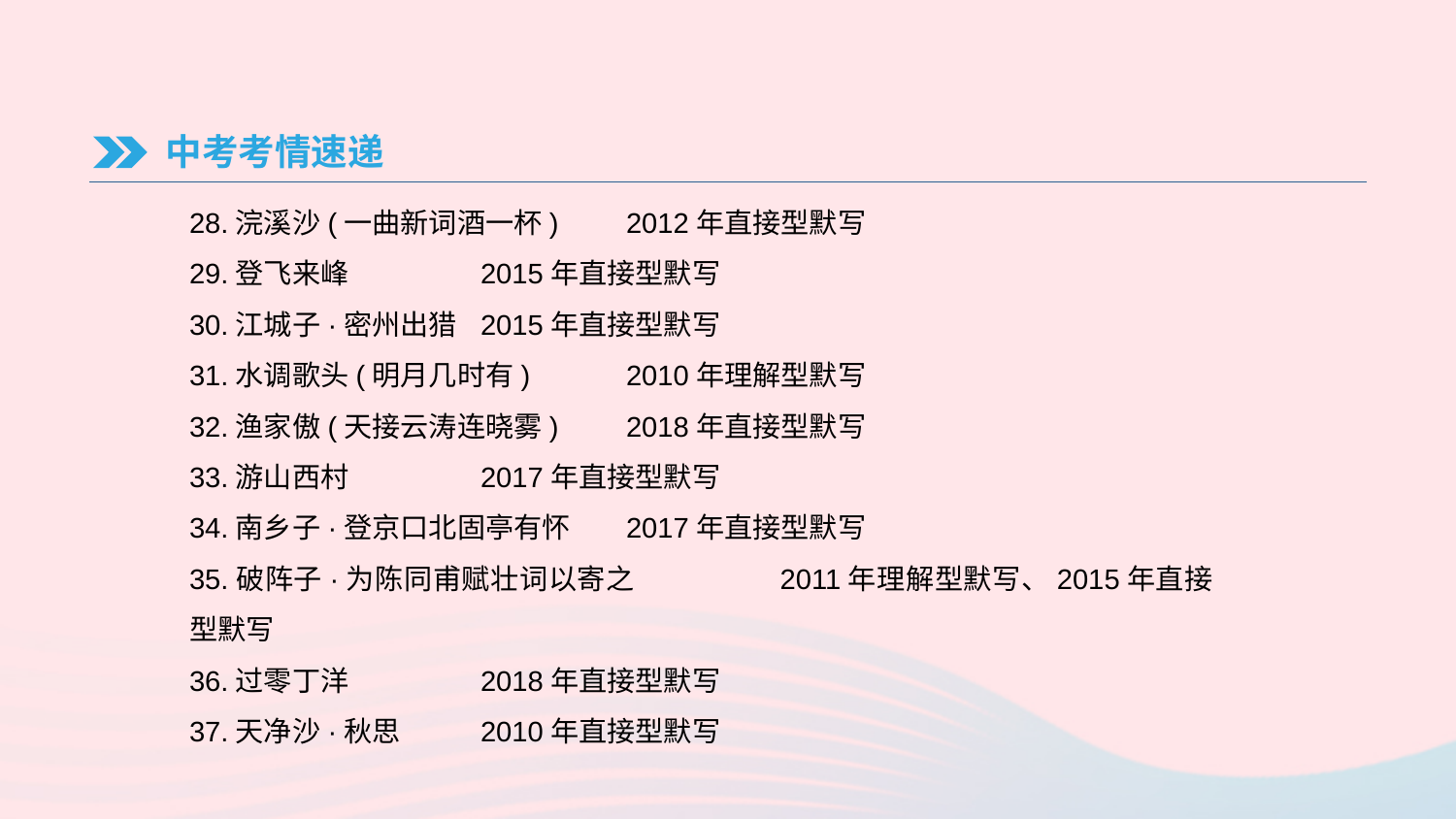

中考考情速递

28.浣溪沙(一曲新词酒一杯)	2012年直接型默写
29.登飞来峰	2015年直接型默写
30.江城子·密州出猎	2015年直接型默写
31.水调歌头(明月几时有)	2010年理解型默写
32.渔家傲(天接云涛连晓雾)	2018年直接型默写
33.游山西村	2017年直接型默写
34.南乡子·登京口北固亭有怀	2017年直接型默写
35.破阵子·为陈同甫赋壮词以寄之	2011年理解型默写、2015年直接型默写
36.过零丁洋	2018年直接型默写
37.天净沙·秋思	2010年直接型默写